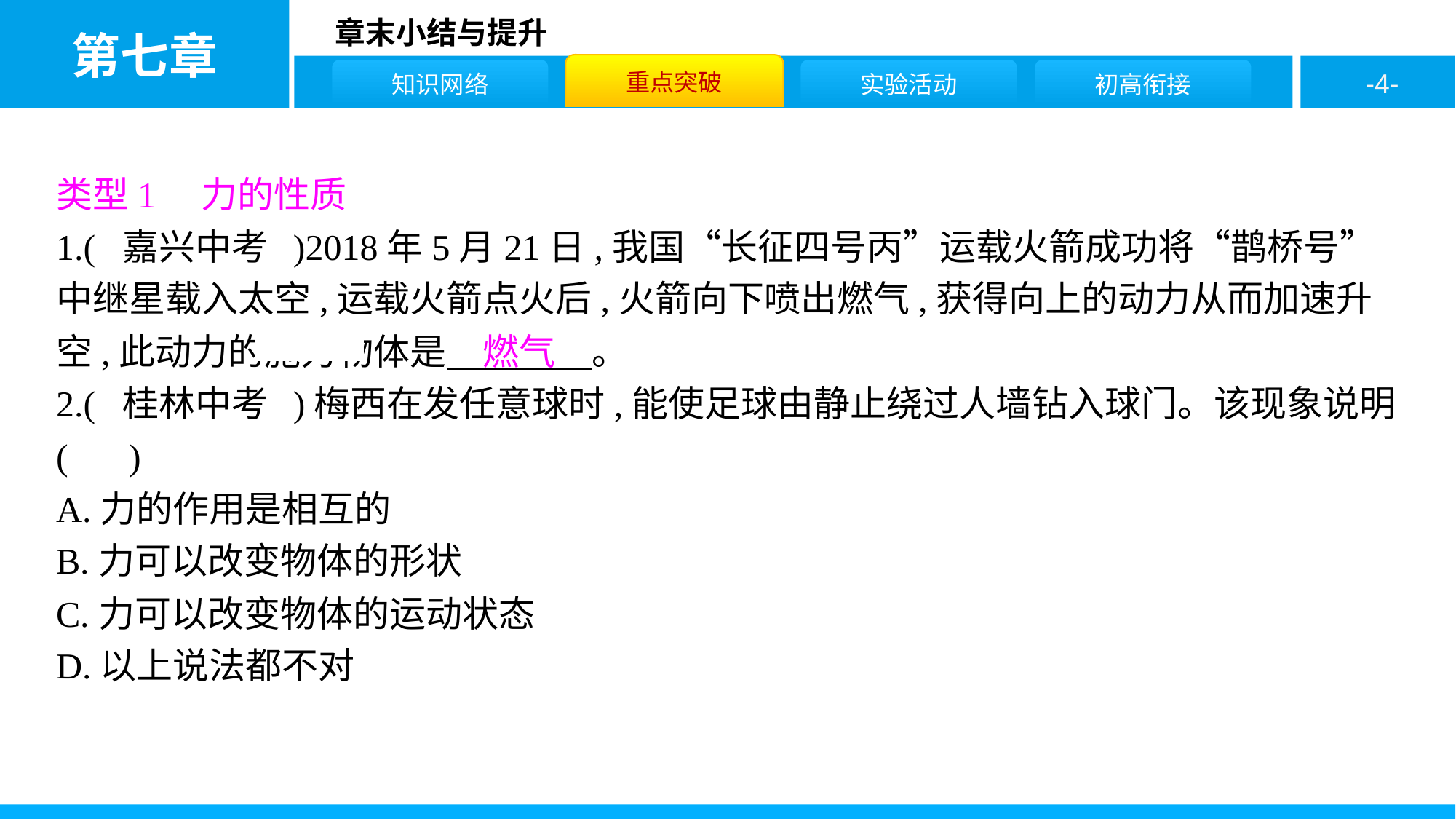

类型1　力的性质
1.(  嘉兴中考  )2018年5月21日,我国“长征四号丙”运载火箭成功将“鹊桥号”中继星载入太空,运载火箭点火后,火箭向下喷出燃气,获得向上的动力从而加速升空,此动力的施力物体是　燃气　。
2.(  桂林中考  )梅西在发任意球时,能使足球由静止绕过人墙钻入球门。该现象说明(  C  )
A.力的作用是相互的
B.力可以改变物体的形状
C.力可以改变物体的运动状态
D.以上说法都不对